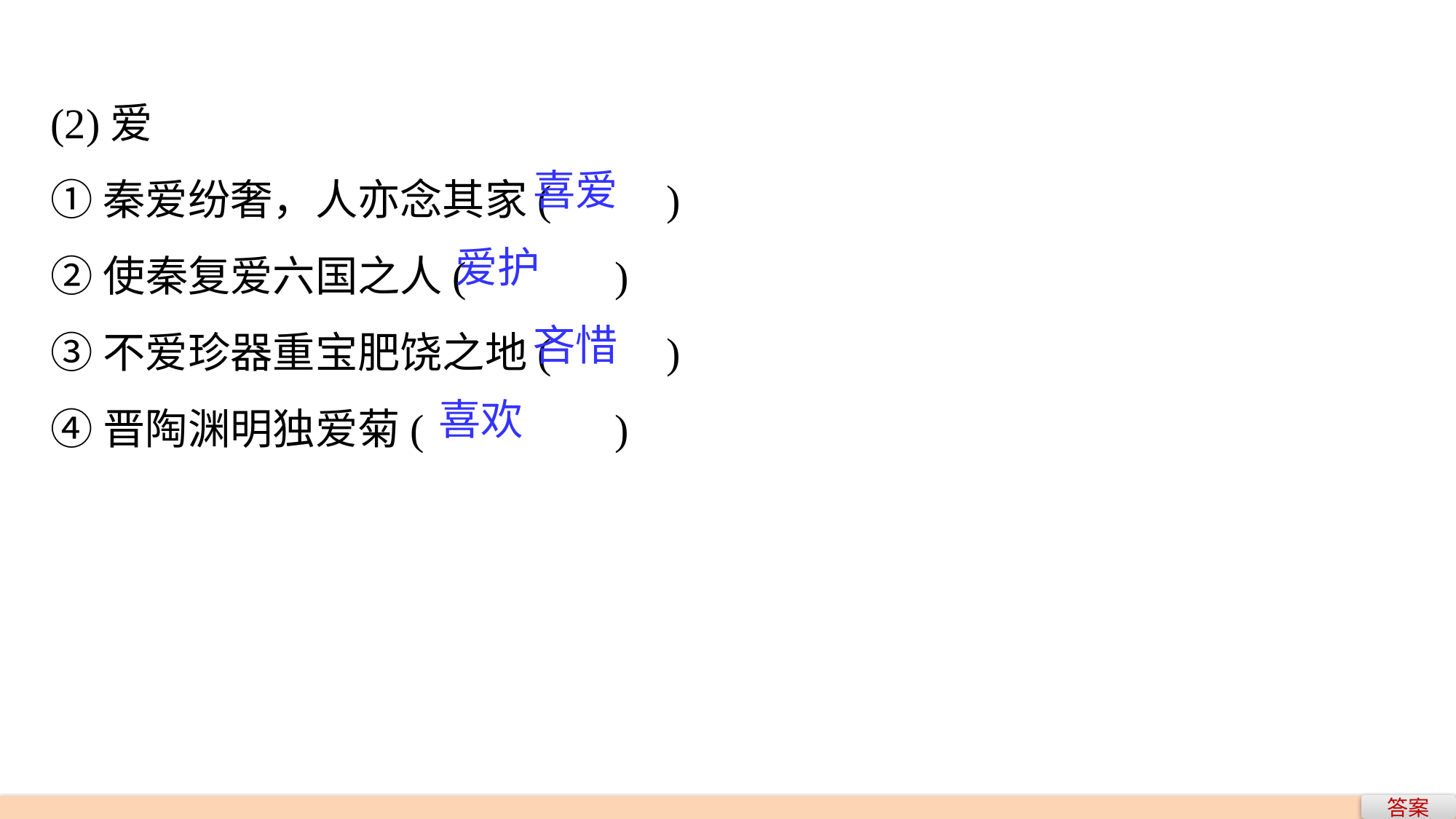

(2)爱
①秦爱纷奢，人亦念其家(　　 )
②使秦复爱六国之人(　　　)
③不爱珍器重宝肥饶之地(　　 )
④晋陶渊明独爱菊(　　　　)
喜爱
爱护
吝惜
喜欢
答案